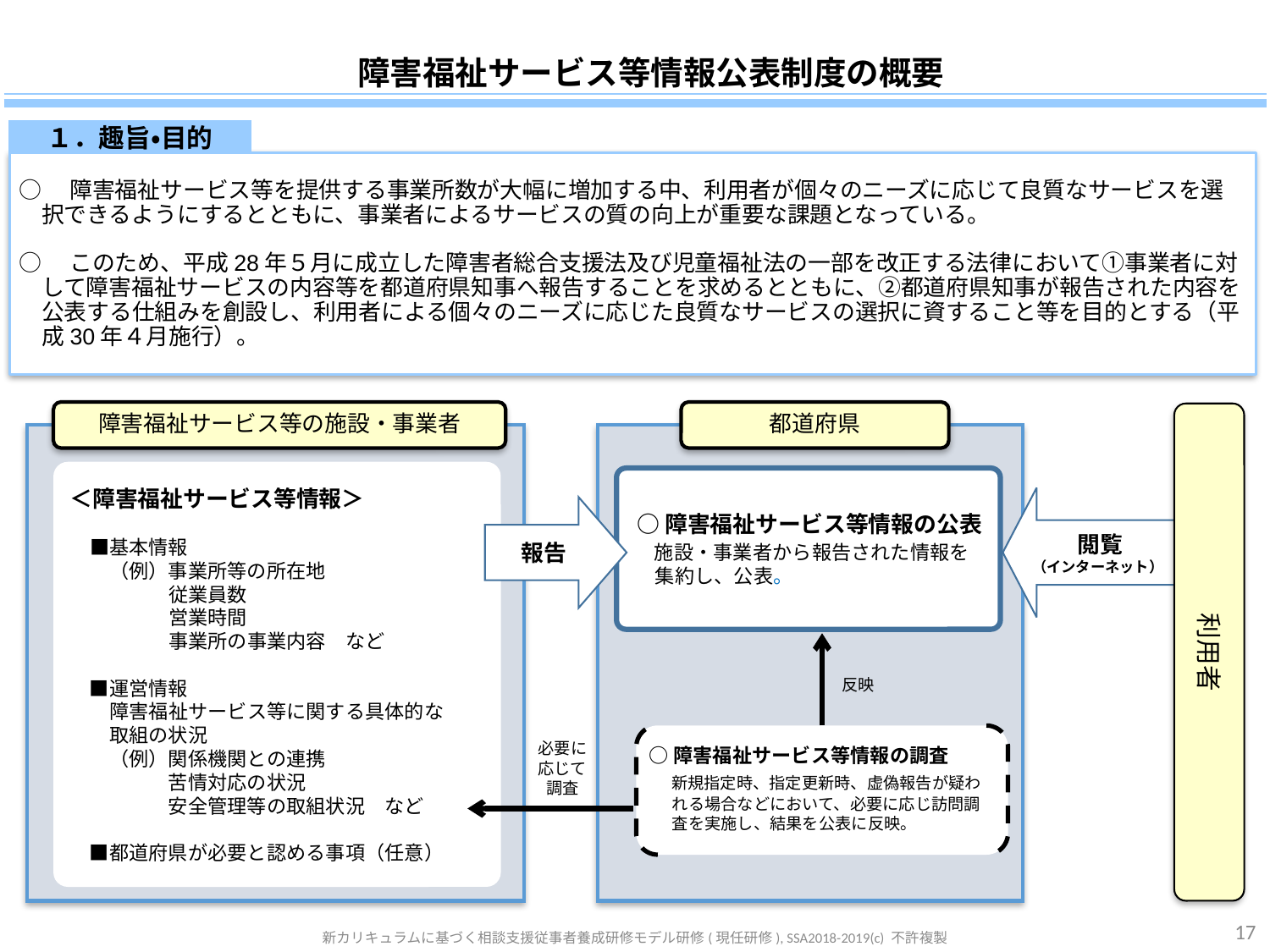

障害福祉サービス等情報公表制度の概要
１．趣旨・目的
○　障害福祉サービス等を提供する事業所数が大幅に増加する中、利用者が個々のニーズに応じて良質なサービスを選択できるようにするとともに、事業者によるサービスの質の向上が重要な課題となっている。

○　このため、平成28年５月に成立した障害者総合支援法及び児童福祉法の一部を改正する法律において①事業者に対して障害福祉サービスの内容等を都道府県知事へ報告することを求めるとともに、②都道府県知事が報告された内容を公表する仕組みを創設し、利用者による個々のニーズに応じた良質なサービスの選択に資すること等を目的とする（平成30年４月施行）。
障害福祉サービス等の施設・事業者
都道府県
利用者

＜障害福祉サービス等情報＞

　■基本情報
　　（例）事業所等の所在地
　　　　　従業員数
　　　　　営業時間
　　　　　事業所の事業内容　など

　■運営情報
　　障害福祉サービス等に関する具体的な
　　取組の状況
　　（例）関係機関との連携
　　　　　苦情対応の状況
　　　　　安全管理等の取組状況　など

　■都道府県が必要と認める事項（任意）
 ○障害福祉サービス等情報の公表
　施設・事業者から報告された情報を集約し、公表。
　　閲覧
（インターネット）
報告
反映
○障害福祉サービス等情報の調査
　新規指定時、指定更新時、虚偽報告が疑われる場合などにおいて、必要に応じ訪問調査を実施し、結果を公表に反映。
必要に
応じて
調査

17
新カリキュラムに基づく相談支援従事者養成研修モデル研修(現任研修), SSA2018-2019(c) 不許複製